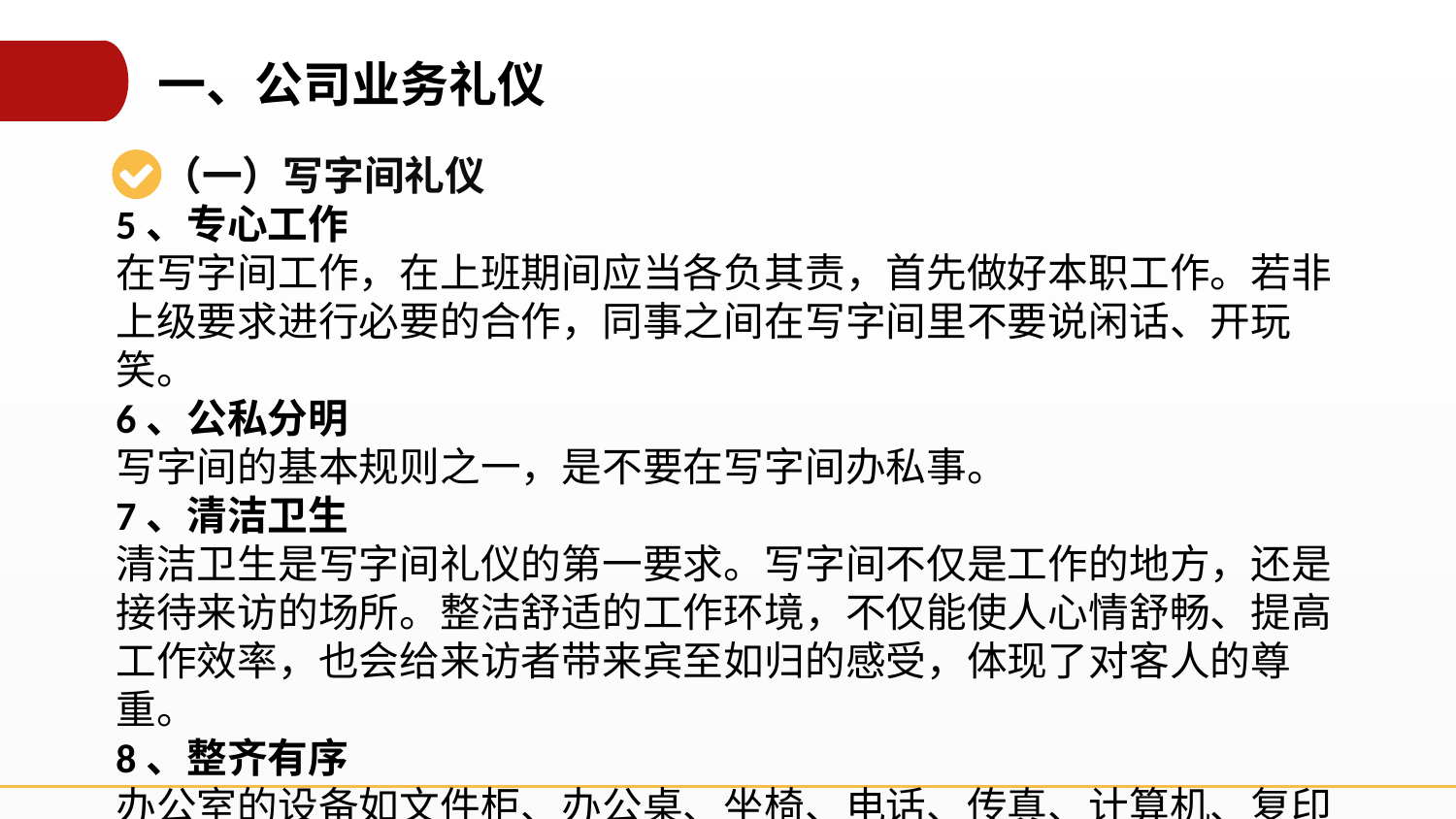

一、公司业务礼仪

（一）写字间礼仪
5、专心工作
在写字间工作，在上班期间应当各负其责，首先做好本职工作。若非上级要求进行必要的合作，同事之间在写字间里不要说闲话、开玩笑。
6、公私分明
写字间的基本规则之一，是不要在写字间办私事。
7、清洁卫生
清洁卫生是写字间礼仪的第一要求。写字间不仅是工作的地方，还是接待来访的场所。整洁舒适的工作环境，不仅能使人心情舒畅、提高工作效率，也会给来访者带来宾至如归的感受，体现了对客人的尊重。
8、整齐有序
办公室的设备如文件柜、办公桌、坐椅、电话、传真、计算机、复印机等，要放置有序、整齐合理。